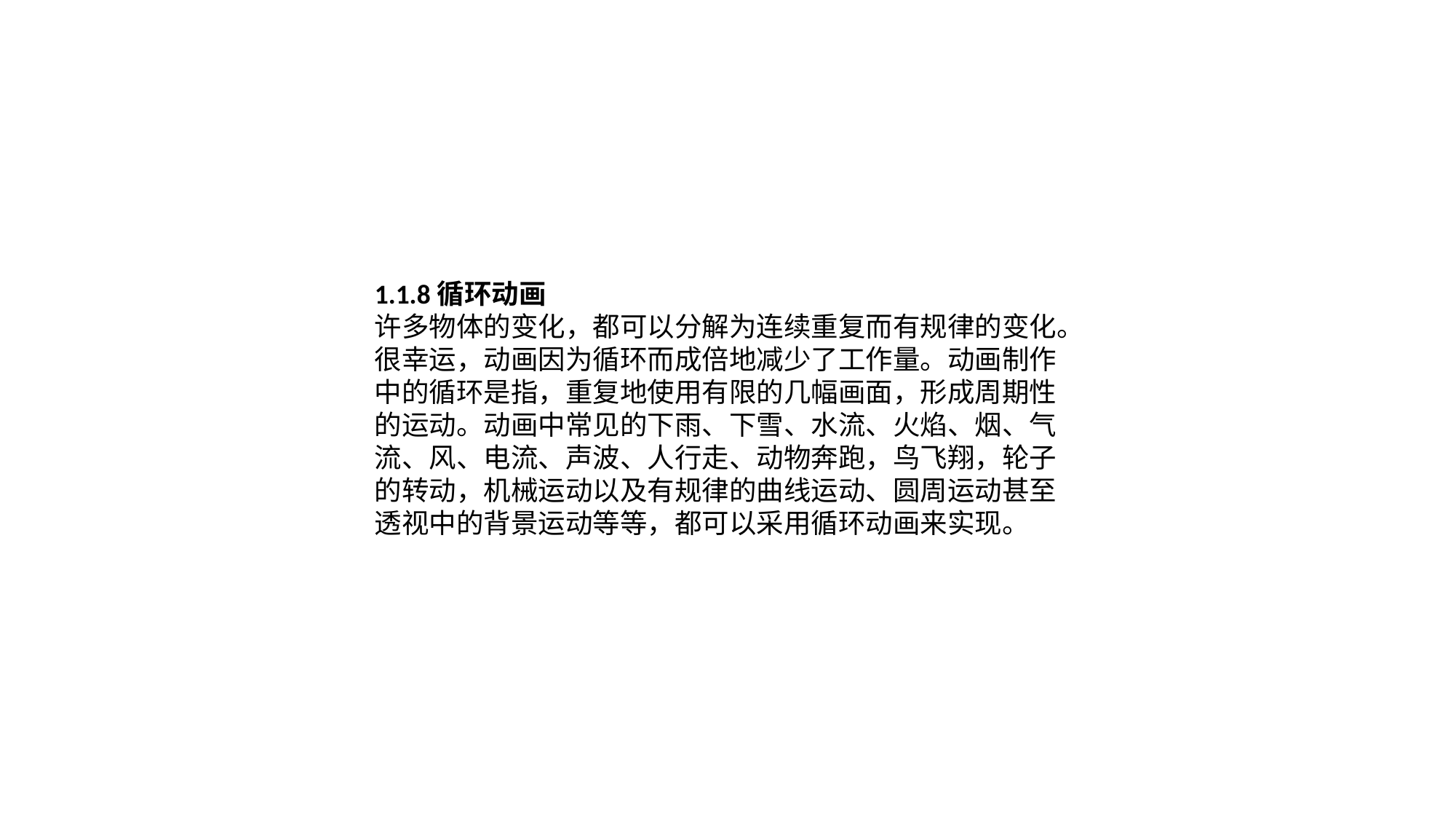

1.1.8循环动画
许多物体的变化，都可以分解为连续重复而有规律的变化。很幸运，动画因为循环而成倍地减少了工作量。动画制作中的循环是指，重复地使用有限的几幅画面，形成周期性的运动。动画中常见的下雨、下雪、水流、火焰、烟、气流、风、电流、声波、人行走、动物奔跑，鸟飞翔，轮子的转动，机械运动以及有规律的曲线运动、圆周运动甚至透视中的背景运动等等，都可以采用循环动画来实现。